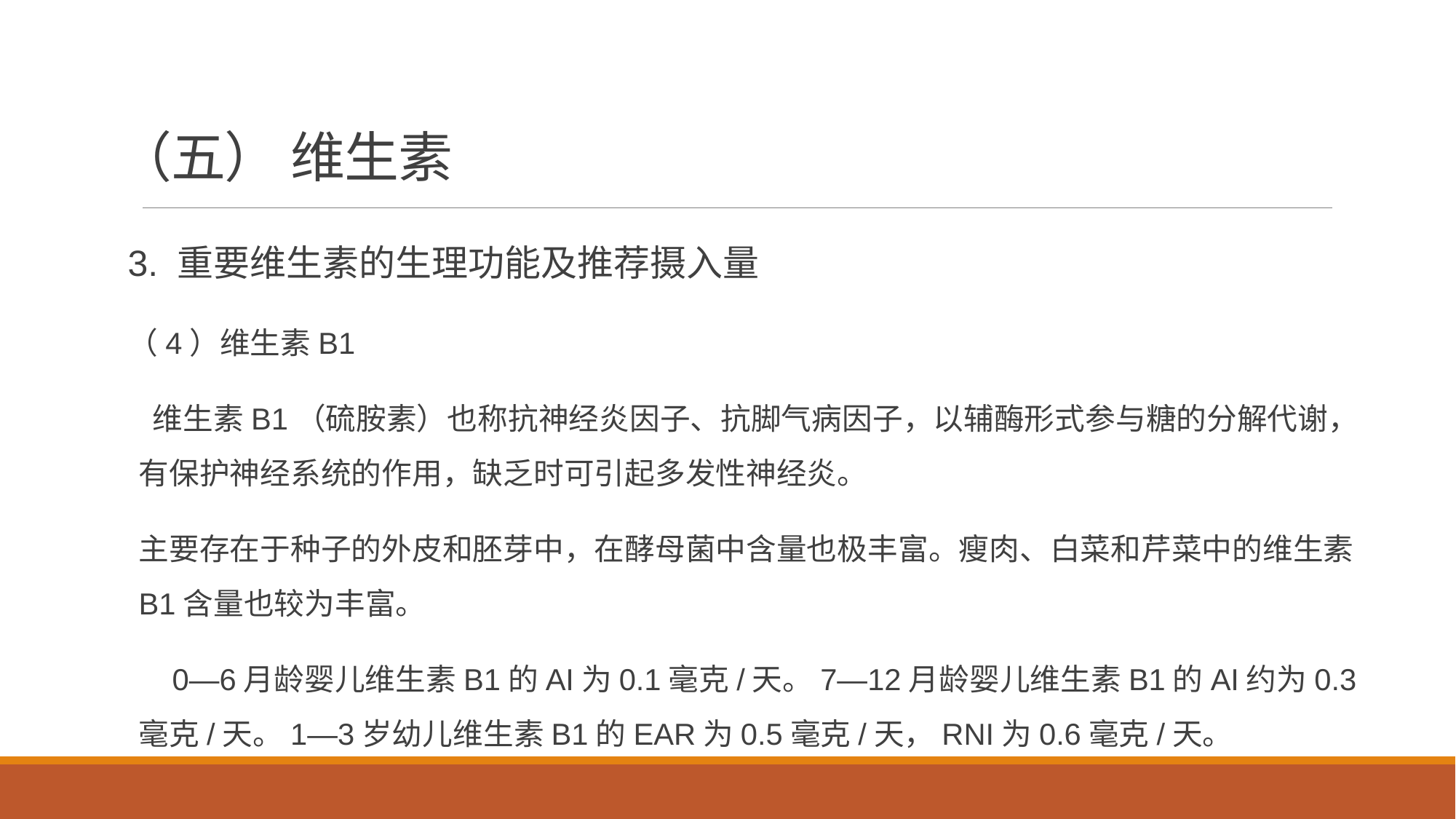

# （五） 维生素

3. 重要维生素的生理功能及推荐摄入量
（4）维生素B1
 维生素B1（硫胺素）也称抗神经炎因子、抗脚气病因子，以辅酶形式参与糖的分解代谢，有保护神经系统的作用，缺乏时可引起多发性神经炎。
主要存在于种子的外皮和胚芽中，在酵母菌中含量也极丰富。瘦肉、白菜和芹菜中的维生素B1含量也较为丰富。
    0—6月龄婴儿维生素B1的AI为0.1毫克/天。7—12月龄婴儿维生素B1的AI约为0.3毫克/天。1—3岁幼儿维生素B1的EAR为0.5毫克/天，RNI为0.6毫克/天。